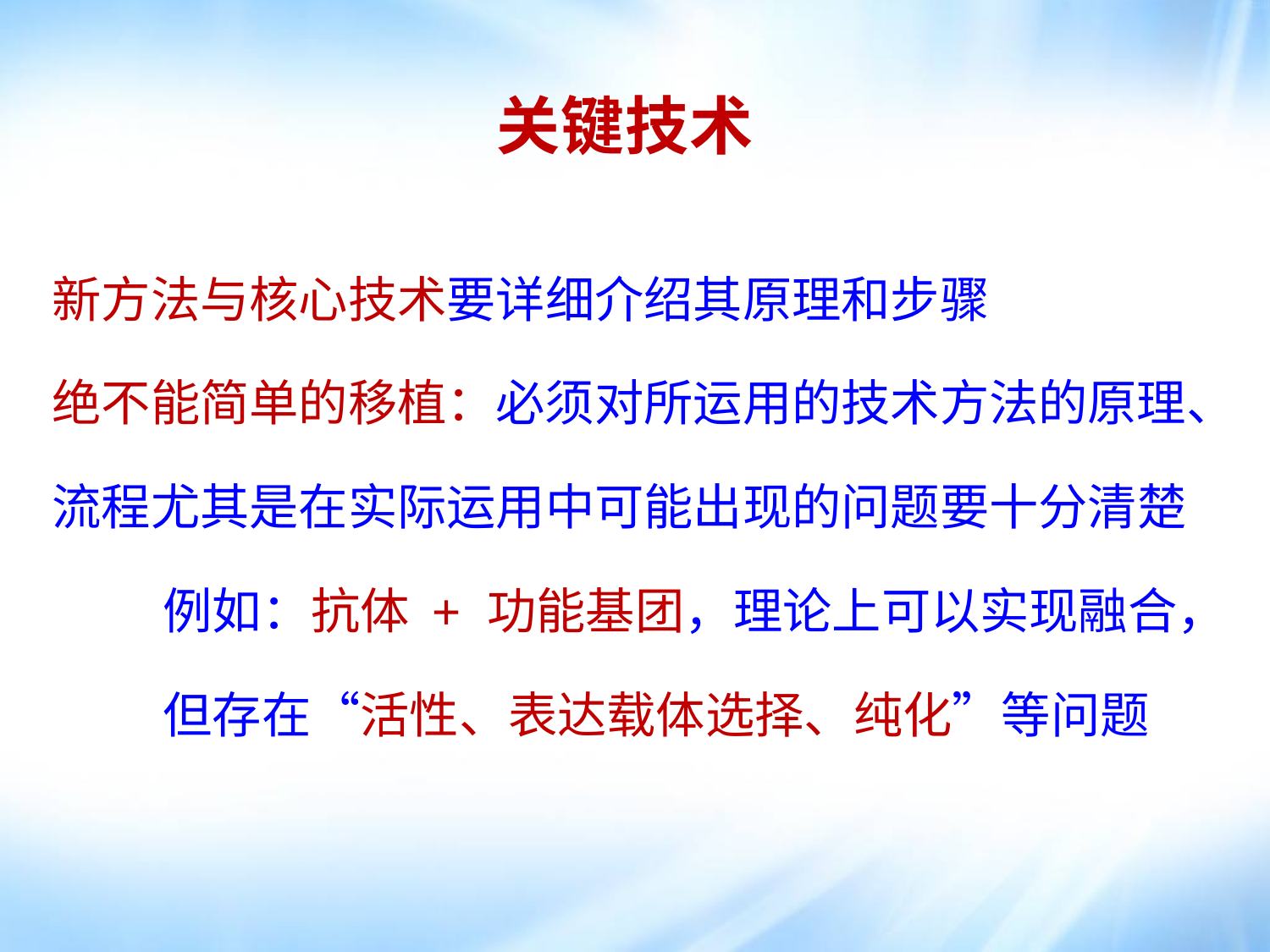

关键技术
新方法与核心技术要详细介绍其原理和步骤
绝不能简单的移植：必须对所运用的技术方法的原理、
流程尤其是在实际运用中可能出现的问题要十分清楚
         例如：抗体 + 功能基团，理论上可以实现融合，
         但存在“活性、表达载体选择、纯化”等问题